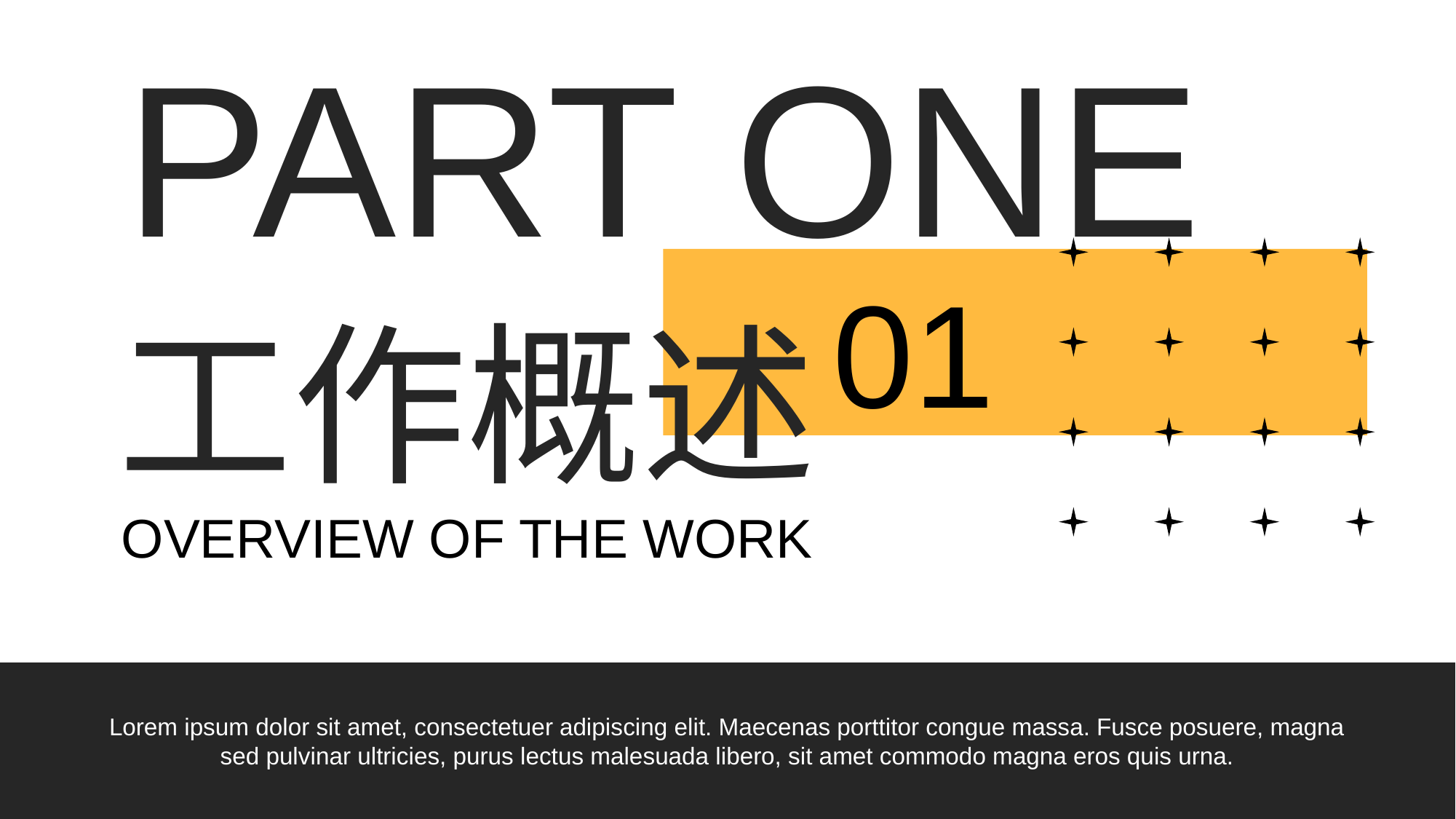

PART ONE

01
工作概述
OVERVIEW OF THE WORK

Lorem ipsum dolor sit amet, consectetuer adipiscing elit. Maecenas porttitor congue massa. Fusce posuere, magna sed pulvinar ultricies, purus lectus malesuada libero, sit amet commodo magna eros quis urna.